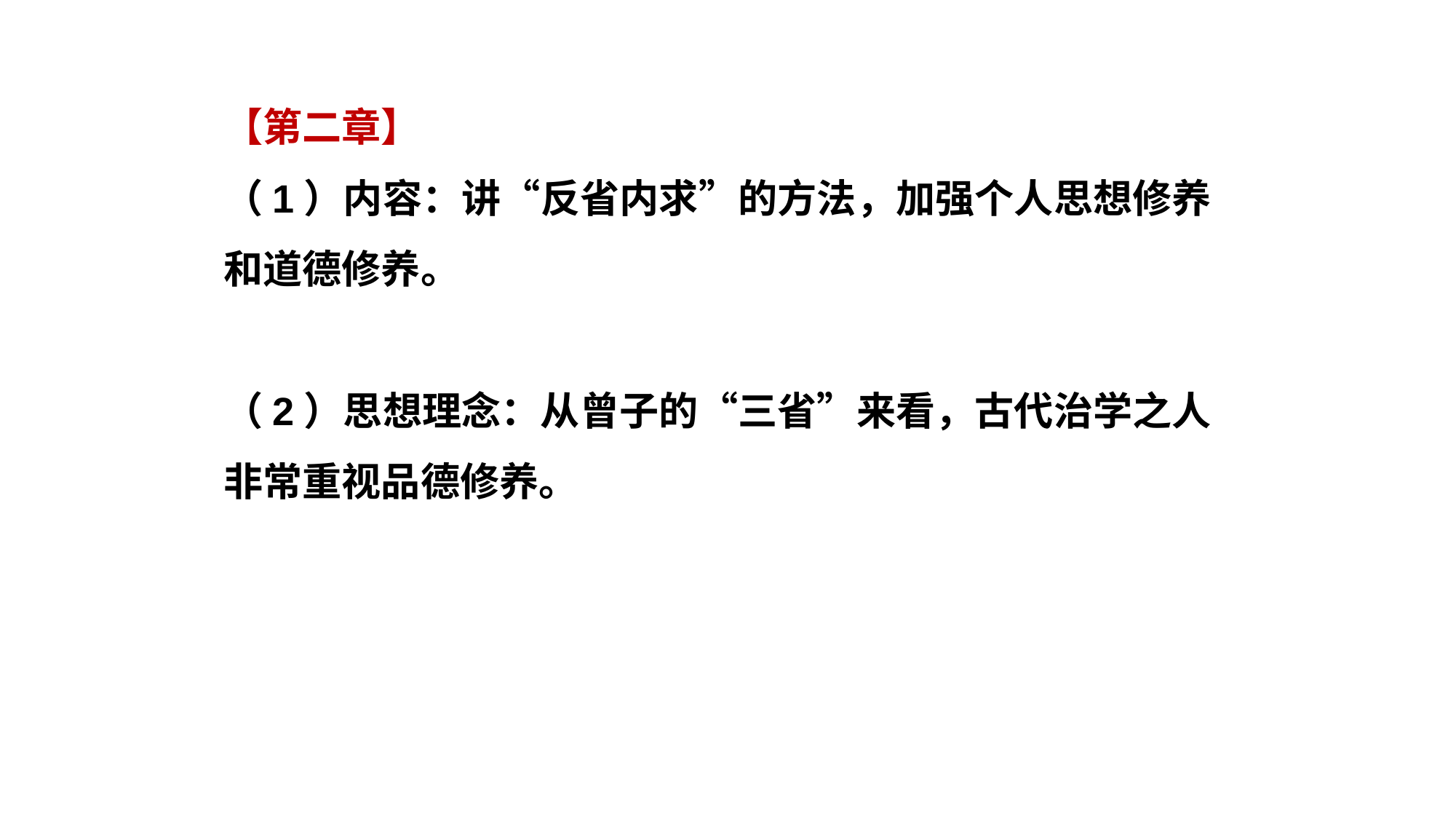

【第二章】
（1）内容：讲“反省内求”的方法，加强个人思想修养和道德修养。

（2）思想理念：从曾子的“三省”来看，古代治学之人非常重视品德修养。